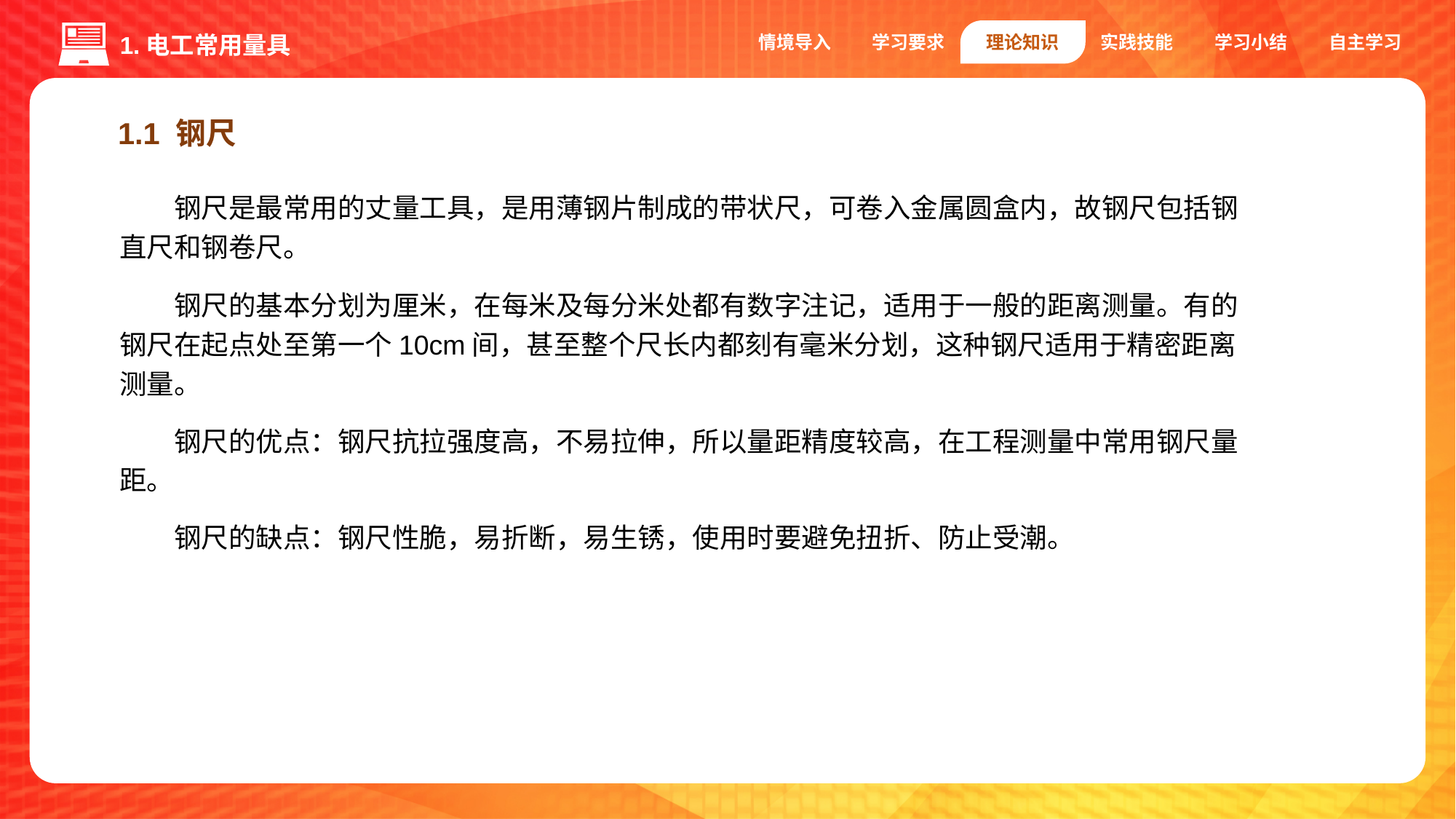

情境导入
学习要求
理论知识
实践技能
学习小结
自主学习

1.电工常用量具
1.1 钢尺
钢尺是最常用的丈量工具，是用薄钢片制成的带状尺，可卷入金属圆盒内，故钢尺包括钢直尺和钢卷尺。
钢尺的基本分划为厘米，在每米及每分米处都有数字注记，适用于一般的距离测量。有的钢尺在起点处至第一个10cm间，甚至整个尺长内都刻有毫米分划，这种钢尺适用于精密距离测量。
钢尺的优点：钢尺抗拉强度高，不易拉伸，所以量距精度较高，在工程测量中常用钢尺量距。
钢尺的缺点：钢尺性脆，易折断，易生锈，使用时要避免扭折、防止受潮。